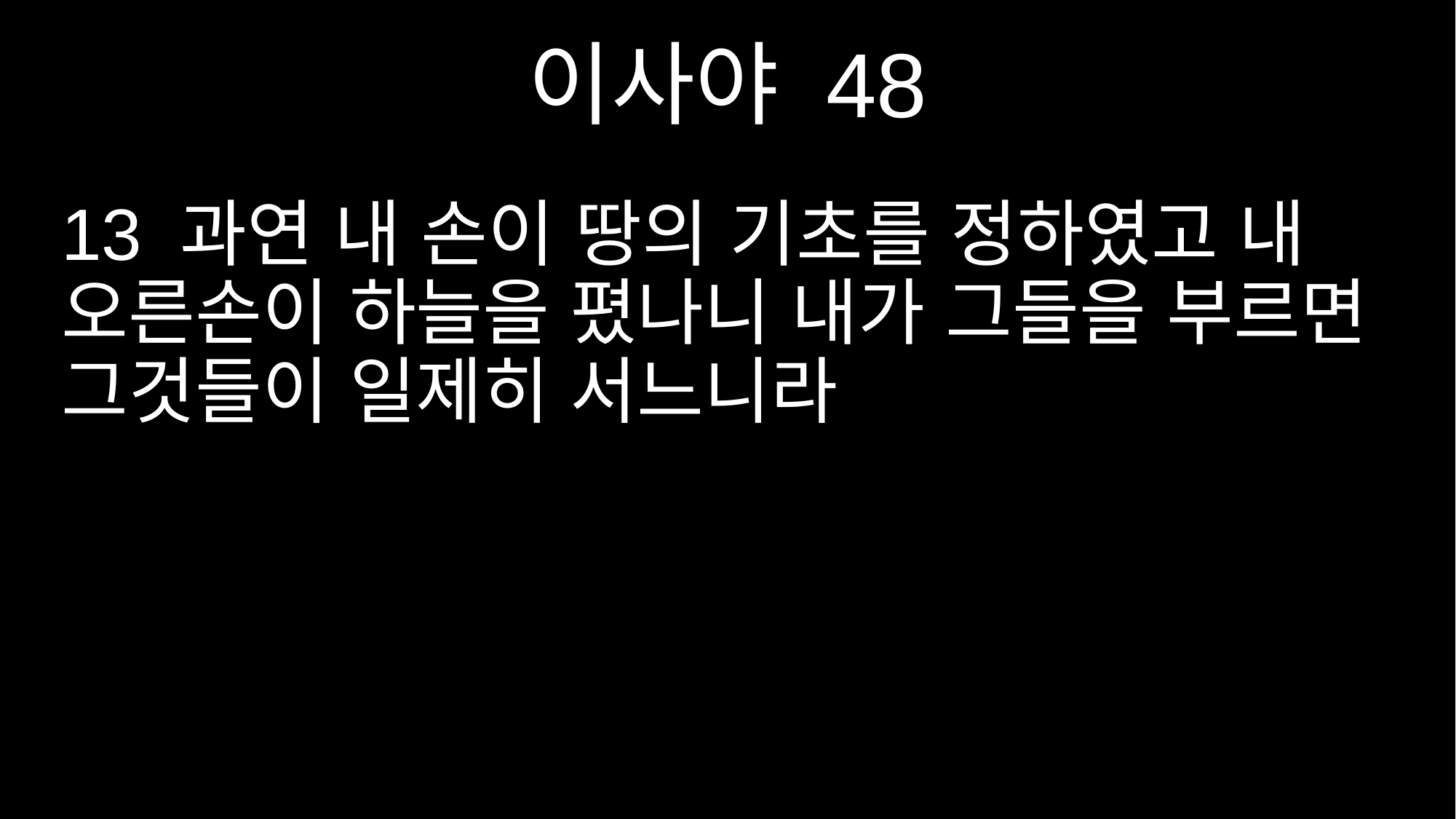

이사야 48
13 과연 내 손이 땅의 기초를 정하였고 내 오른손이 하늘을 폈나니 내가 그들을 부르면 그것들이 일제히 서느니라